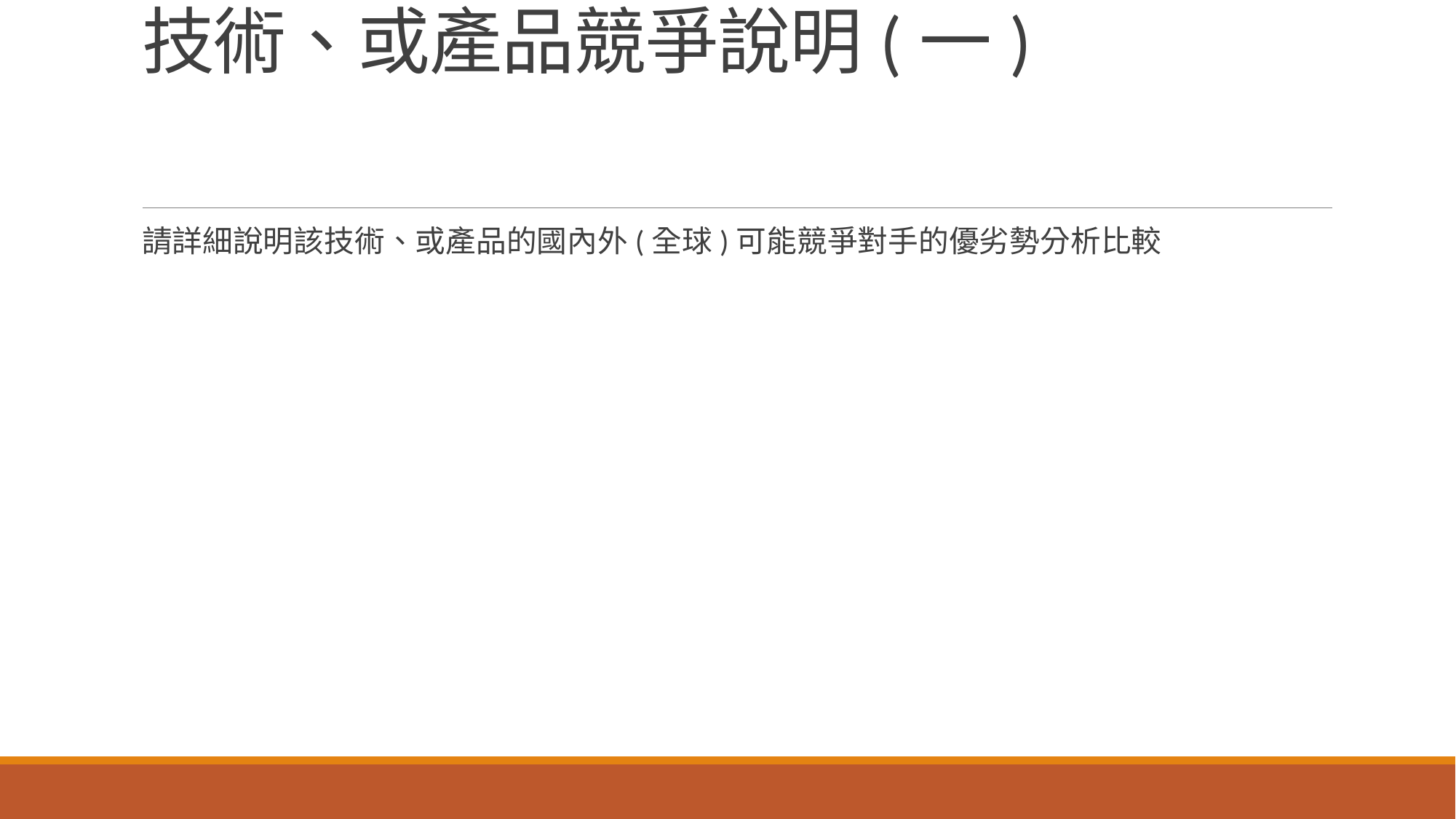

# 技術、或產品競爭說明(一)
請詳細說明該技術、或產品的國內外(全球)可能競爭對手的優劣勢分析比較